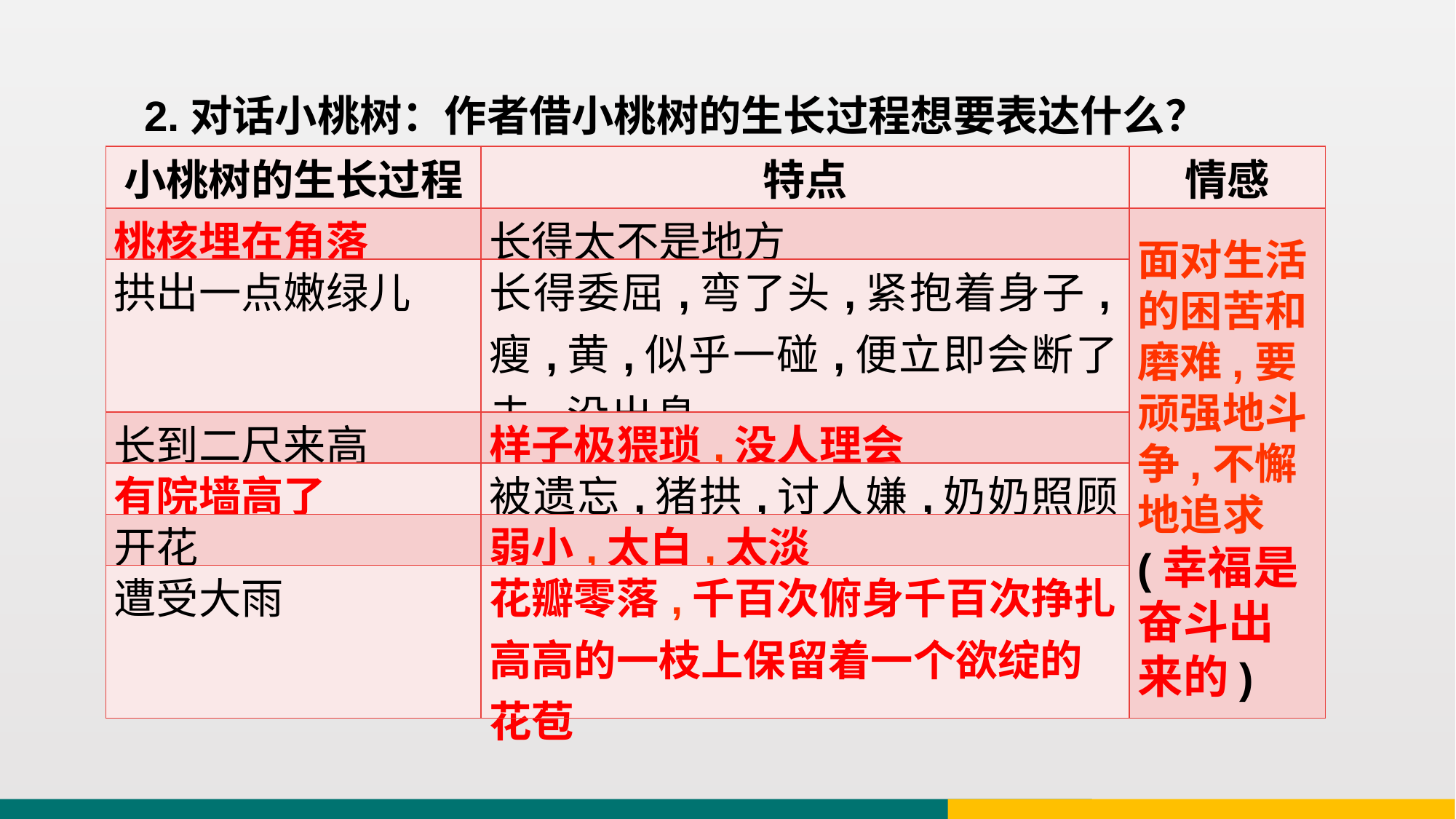

2.对话小桃树：作者借小桃树的生长过程想要表达什么？
| 小桃树的生长过程 | 特点 | 情感 |
| --- | --- | --- |
| 桃核埋在角落 | 长得太不是地方 |  |
| 拱出一点嫩绿儿 | 长得委屈,弯了头,紧抱着身子,瘦,黄,似乎一碰,便立即会断了去,没出息 |  |
| 长到二尺来高 | 样子极猥琐,没人理会 |  |
| 有院墙高了 | 被遗忘,猪拱,讨人嫌,奶奶照顾 |  |
| 开花 | 弱小,太白,太淡 |  |
| 遭受大雨 | 花瓣零落,千百次俯身千百次挣扎 高高的一枝上保留着一个欲绽的花苞 |  |
面对生活的困苦和磨难,要顽强地斗争,不懈地追求(幸福是奋斗出来的)